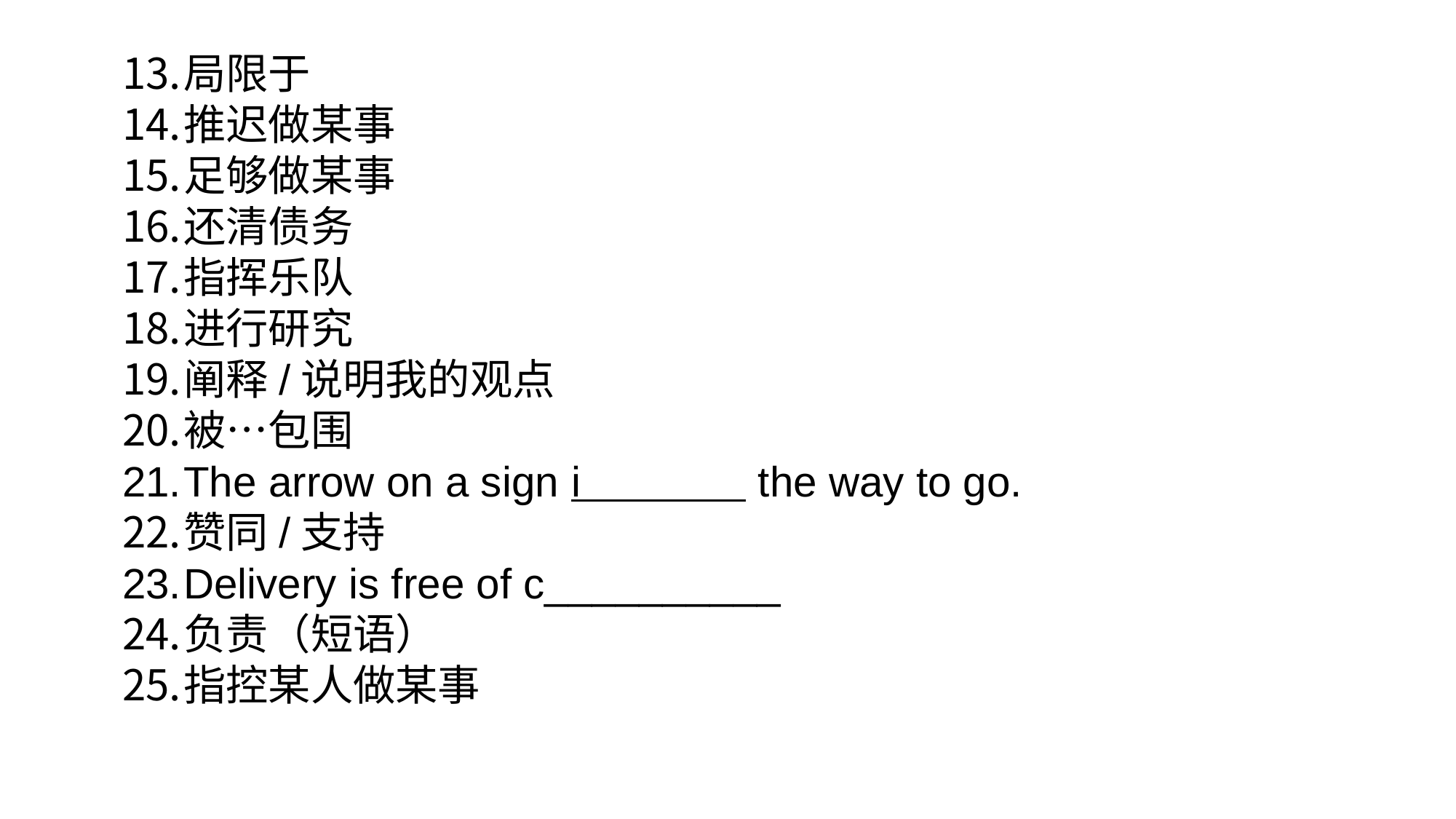

局限于
推迟做某事
足够做某事
还清债务
指挥乐队
进行研究
阐释/说明我的观点
被…包围
The arrow on a sign i               the way to go.
赞同/支持
Delivery is free of c__________
负责（短语）
指控某人做某事